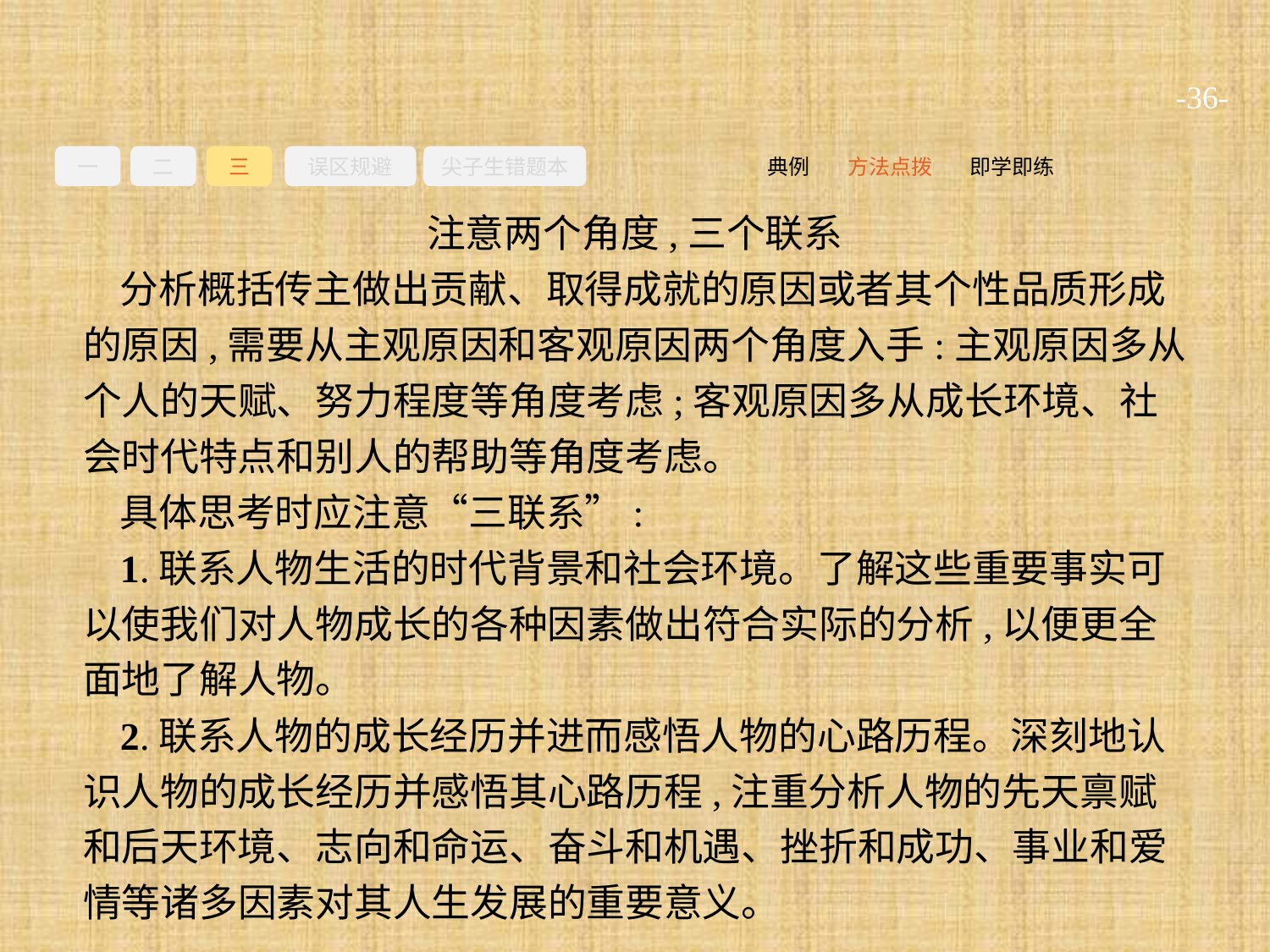

-36-
一
二
三
误区规避
尖子生错题本
即学即练
方法点拨
典例
注意两个角度,三个联系
分析概括传主做出贡献、取得成就的原因或者其个性品质形成的原因,需要从主观原因和客观原因两个角度入手:主观原因多从个人的天赋、努力程度等角度考虑;客观原因多从成长环境、社会时代特点和别人的帮助等角度考虑。
具体思考时应注意“三联系”:
1.联系人物生活的时代背景和社会环境。了解这些重要事实可以使我们对人物成长的各种因素做出符合实际的分析,以便更全面地了解人物。
2.联系人物的成长经历并进而感悟人物的心路历程。深刻地认识人物的成长经历并感悟其心路历程,注重分析人物的先天禀赋和后天环境、志向和命运、奋斗和机遇、挫折和成功、事业和爱情等诸多因素对其人生发展的重要意义。